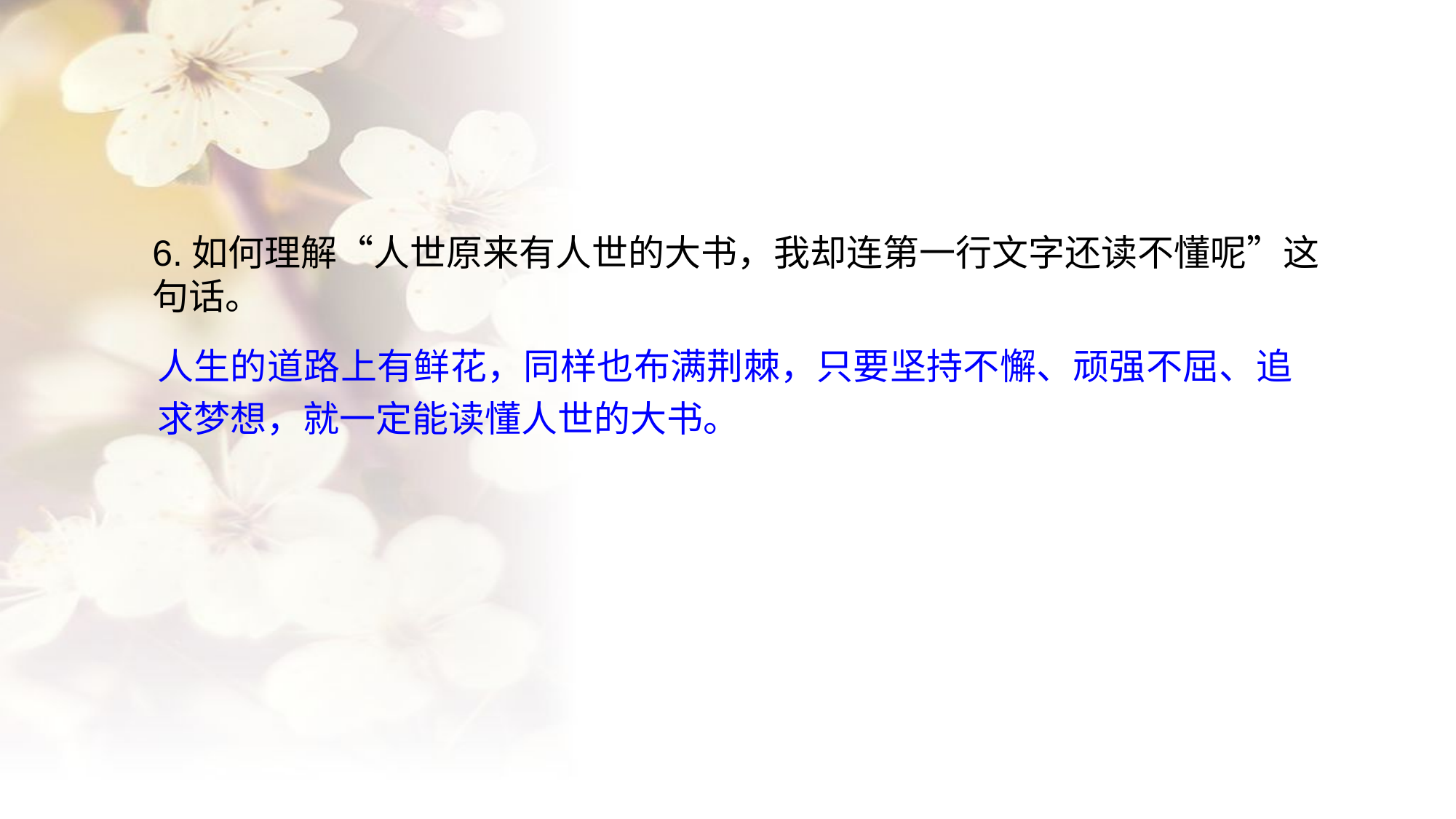

#

6.如何理解“人世原来有人世的大书，我却连第一行文字还读不懂呢”这句话。
人生的道路上有鲜花，同样也布满荆棘，只要坚持不懈、顽强不屈、追求梦想，就一定能读懂人世的大书。